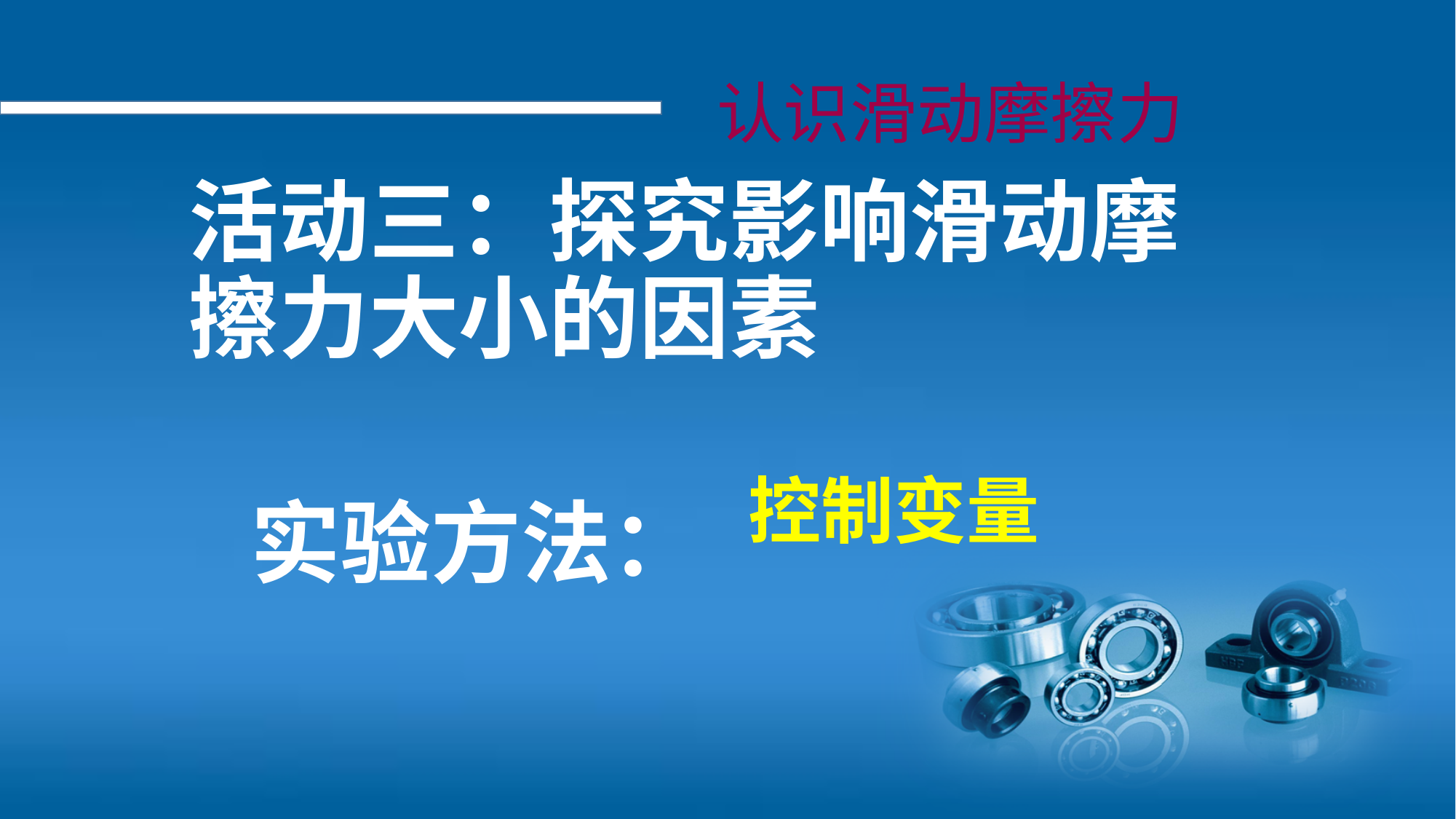

认识滑动摩擦力

活动三：探究影响滑动摩擦力大小的因素

  实验方法：

控制变量